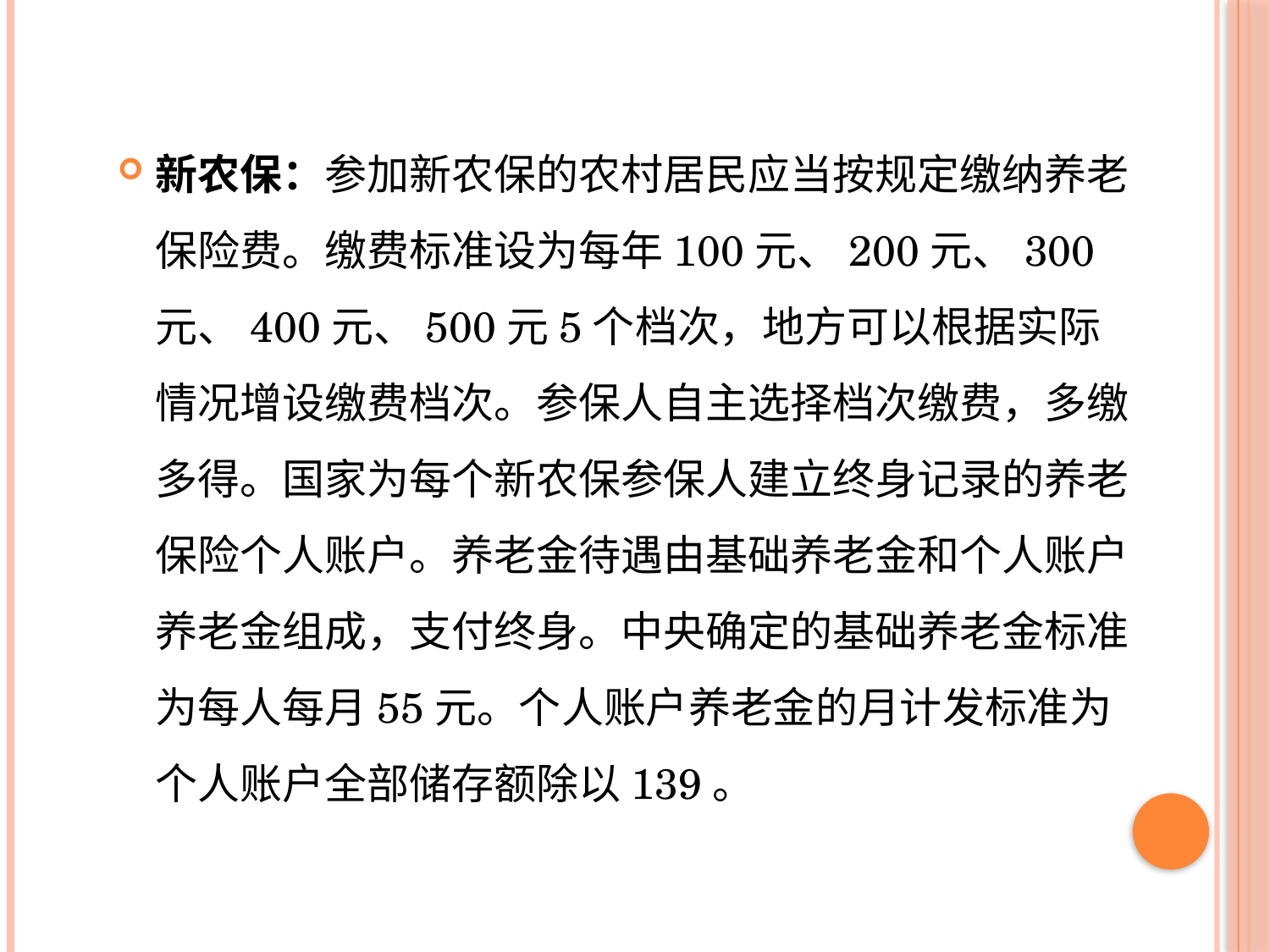

新农保：参加新农保的农村居民应当按规定缴纳养老保险费。缴费标准设为每年100元、200元、300元、400元、500元5个档次，地方可以根据实际情况增设缴费档次。参保人自主选择档次缴费，多缴多得。国家为每个新农保参保人建立终身记录的养老保险个人账户。养老金待遇由基础养老金和个人账户养老金组成，支付终身。中央确定的基础养老金标准为每人每月55元。个人账户养老金的月计发标准为个人账户全部储存额除以139。